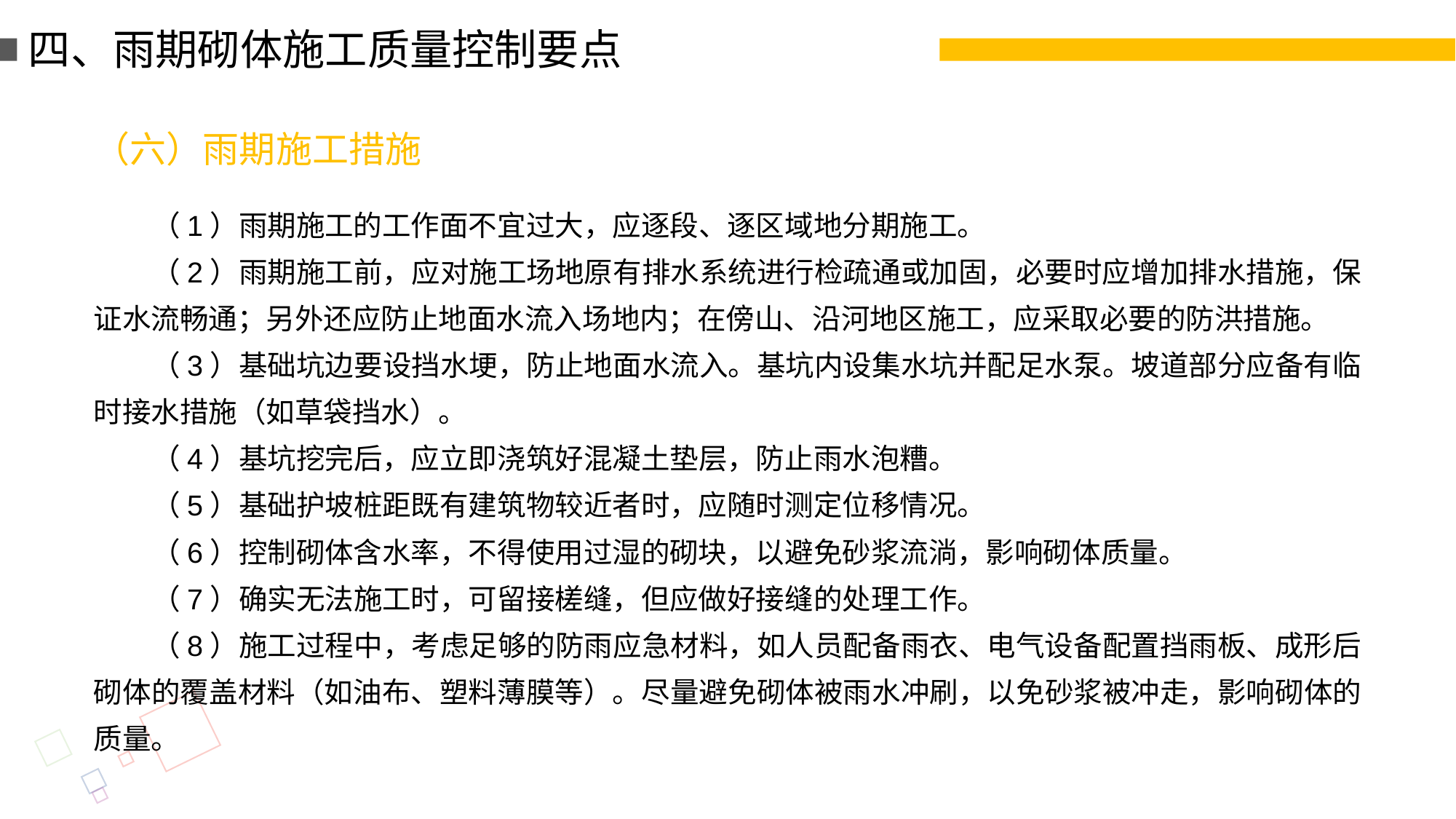

四、雨期砌体施工质量控制要点
（六）雨期施工措施
（1）雨期施工的工作面不宜过大，应逐段、逐区域地分期施工。
（2）雨期施工前，应对施工场地原有排水系统进行检疏通或加固，必要时应增加排水措施，保证水流畅通；另外还应防止地面水流入场地内；在傍山、沿河地区施工，应采取必要的防洪措施。
（3）基础坑边要设挡水埂，防止地面水流入。基坑内设集水坑并配足水泵。坡道部分应备有临时接水措施（如草袋挡水）。
（4）基坑挖完后，应立即浇筑好混凝土垫层，防止雨水泡糟。
（5）基础护坡桩距既有建筑物较近者时，应随时测定位移情况。
（6）控制砌体含水率，不得使用过湿的砌块，以避免砂浆流淌，影响砌体质量。
（7）确实无法施工时，可留接槎缝，但应做好接缝的处理工作。
（8）施工过程中，考虑足够的防雨应急材料，如人员配备雨衣、电气设备配置挡雨板、成形后砌体的覆盖材料（如油布、塑料薄膜等）。尽量避免砌体被雨水冲刷，以免砂浆被冲走，影响砌体的质量。